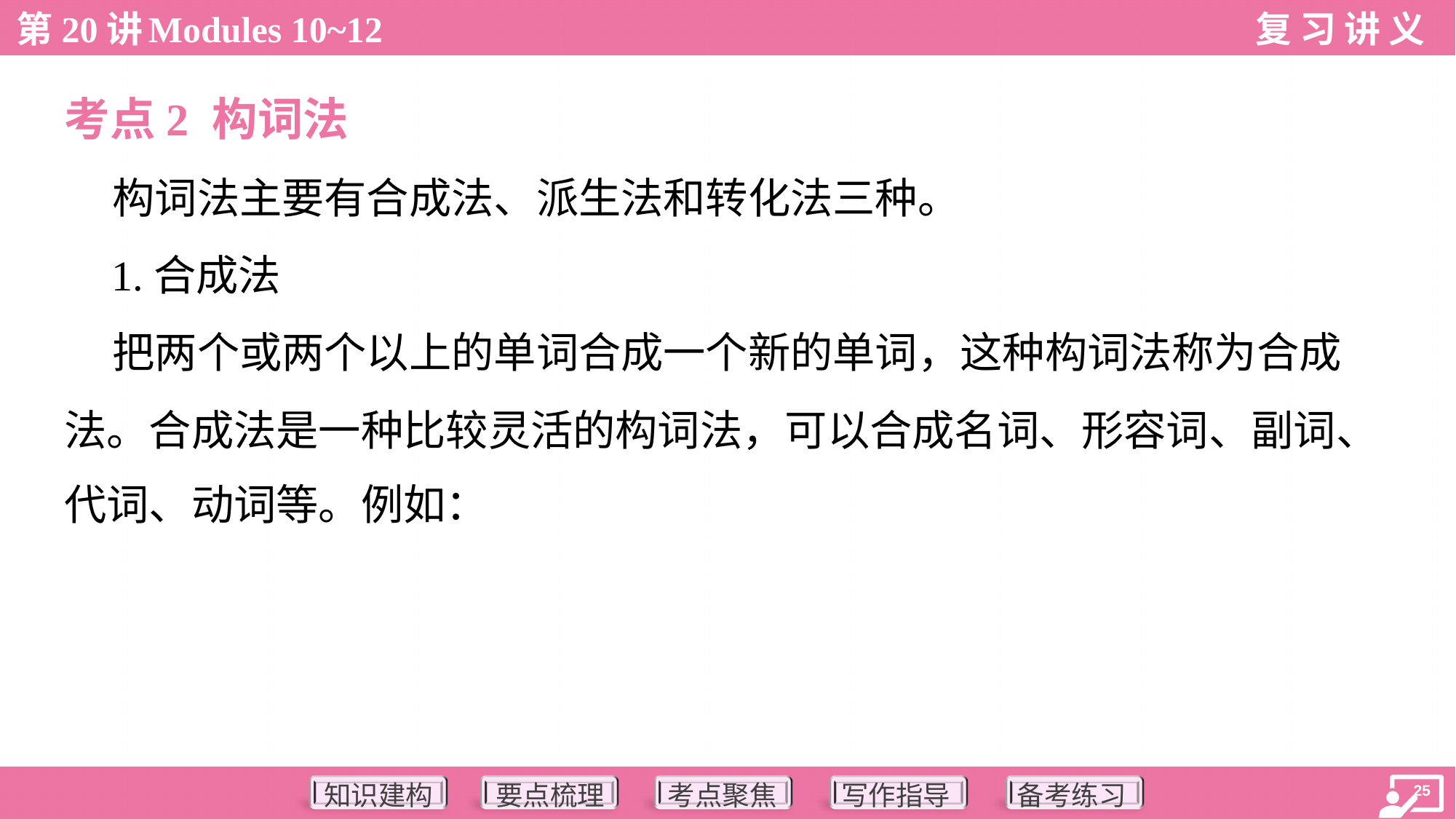

考点2 构词法
    构词法主要有合成法、派生法和转化法三种。
    1.合成法
    把两个或两个以上的单词合成一个新的单词，这种构词法称为合成
法。合成法是一种比较灵活的构词法，可以合成名词、形容词、副词、
代词、动词等。例如：